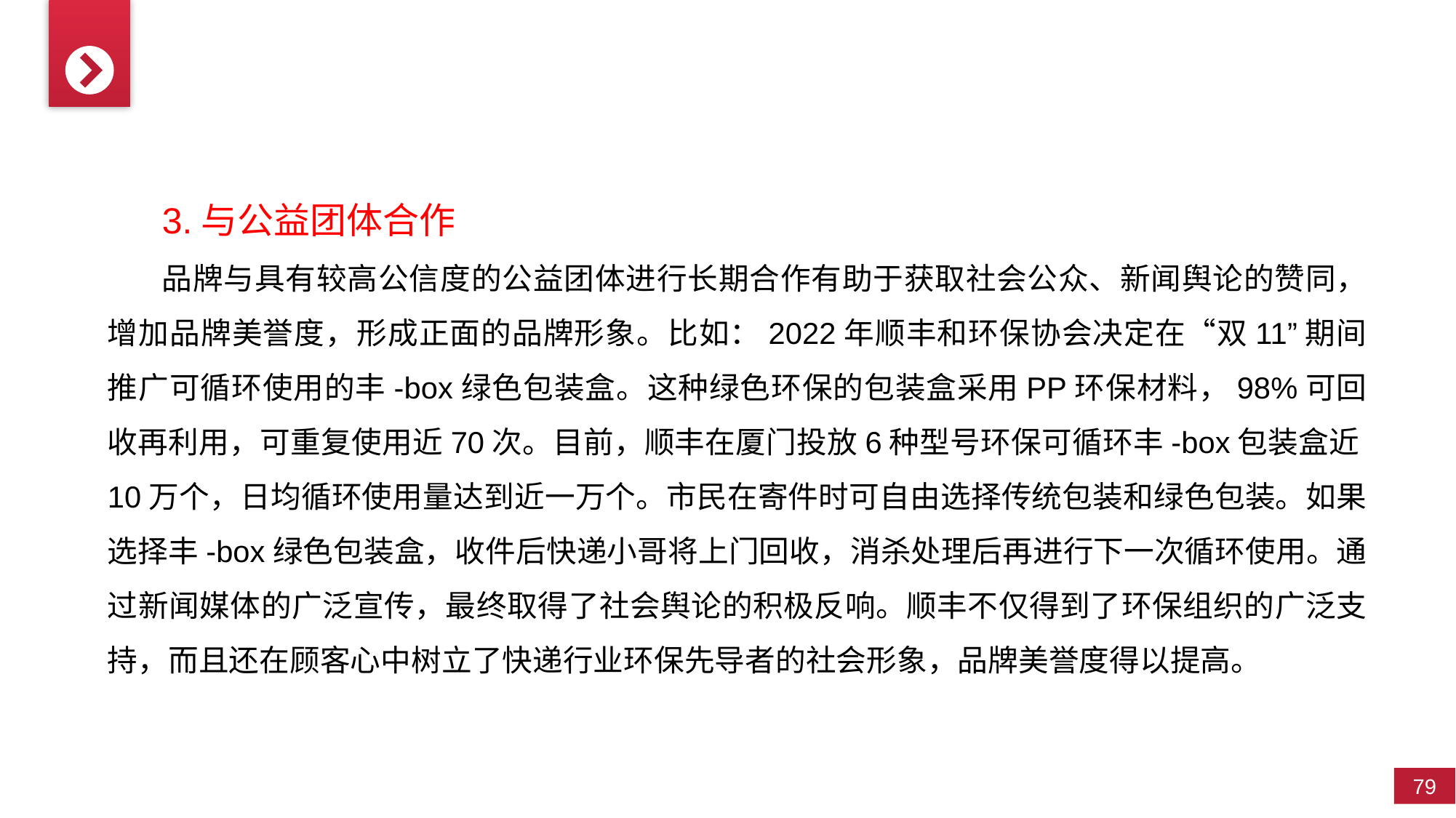

3.与公益团体合作
品牌与具有较高公信度的公益团体进行长期合作有助于获取社会公众、新闻舆论的赞同，增加品牌美誉度，形成正面的品牌形象。比如：2022年顺丰和环保协会决定在“双11”期间推广可循环使用的丰-box绿色包装盒。这种绿色环保的包装盒采用PP环保材料，98%可回收再利用，可重复使用近70次。目前，顺丰在厦门投放6种型号环保可循环丰-box包装盒近10万个，日均循环使用量达到近一万个。市民在寄件时可自由选择传统包装和绿色包装。如果选择丰-box绿色包装盒，收件后快递小哥将上门回收，消杀处理后再进行下一次循环使用。通过新闻媒体的广泛宣传，最终取得了社会舆论的积极反响。顺丰不仅得到了环保组织的广泛支持，而且还在顾客心中树立了快递行业环保先导者的社会形象，品牌美誉度得以提高。